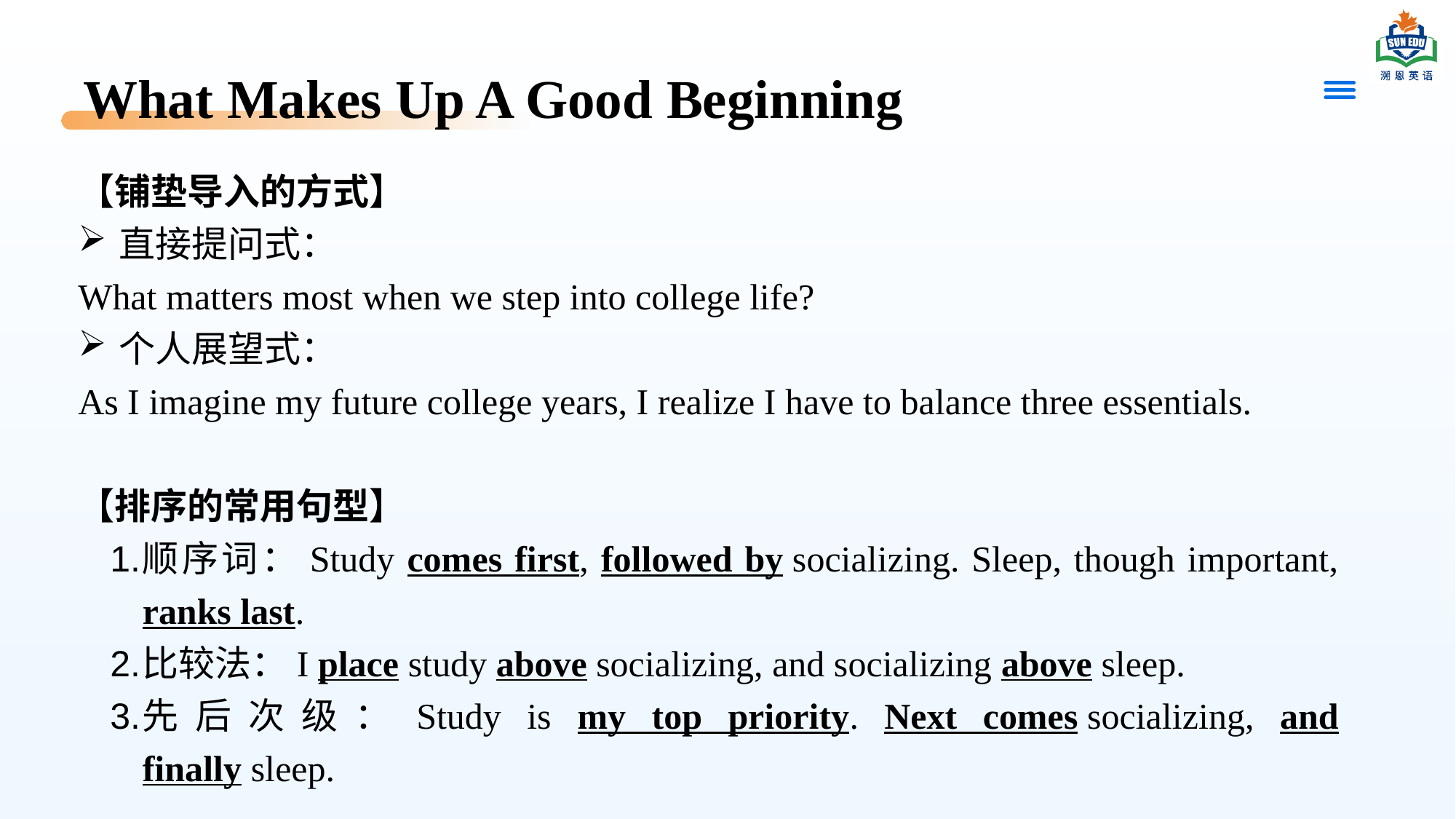

# What Makes Up A Good Beginning
【铺垫导入的方式】
直接提问式：
What matters most when we step into college life?
个人展望式：
As I imagine my future college years, I realize I have to balance three essentials.

【排序的常用句型】
顺序词：Study comes first, followed by socializing. Sleep, though important, ranks last.
比较法：I place study above socializing, and socializing above sleep.
先后次级：Study is my top priority. Next comes socializing, and finally sleep.